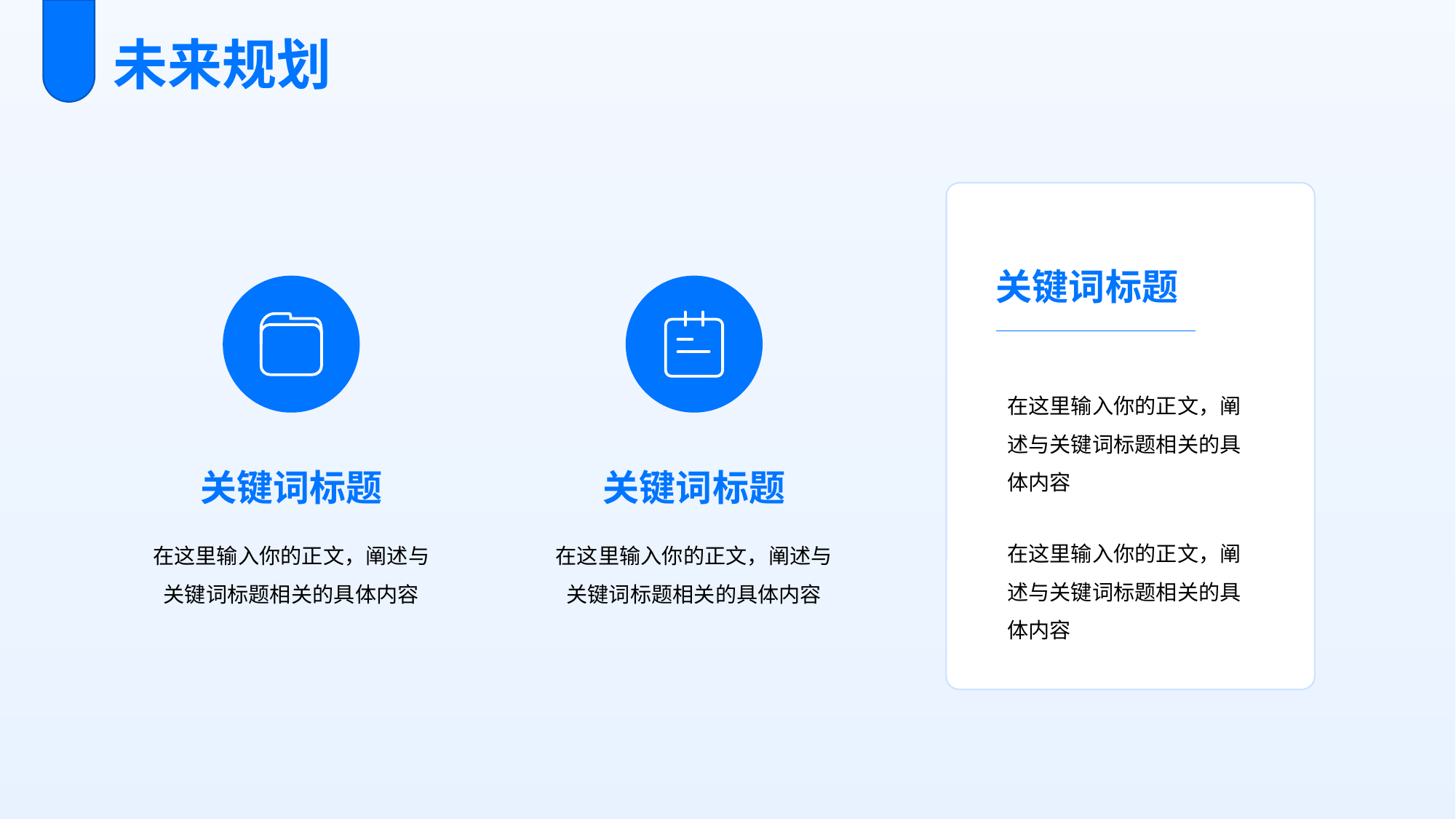

未来规划

关键词标题
在这里输入你的正文，阐述与关键词标题相关的具体内容
在这里输入你的正文，阐述与关键词标题相关的具体内容

关键词标题
在这里输入你的正文，阐述与关键词标题相关的具体内容

关键词标题
在这里输入你的正文，阐述与关键词标题相关的具体内容